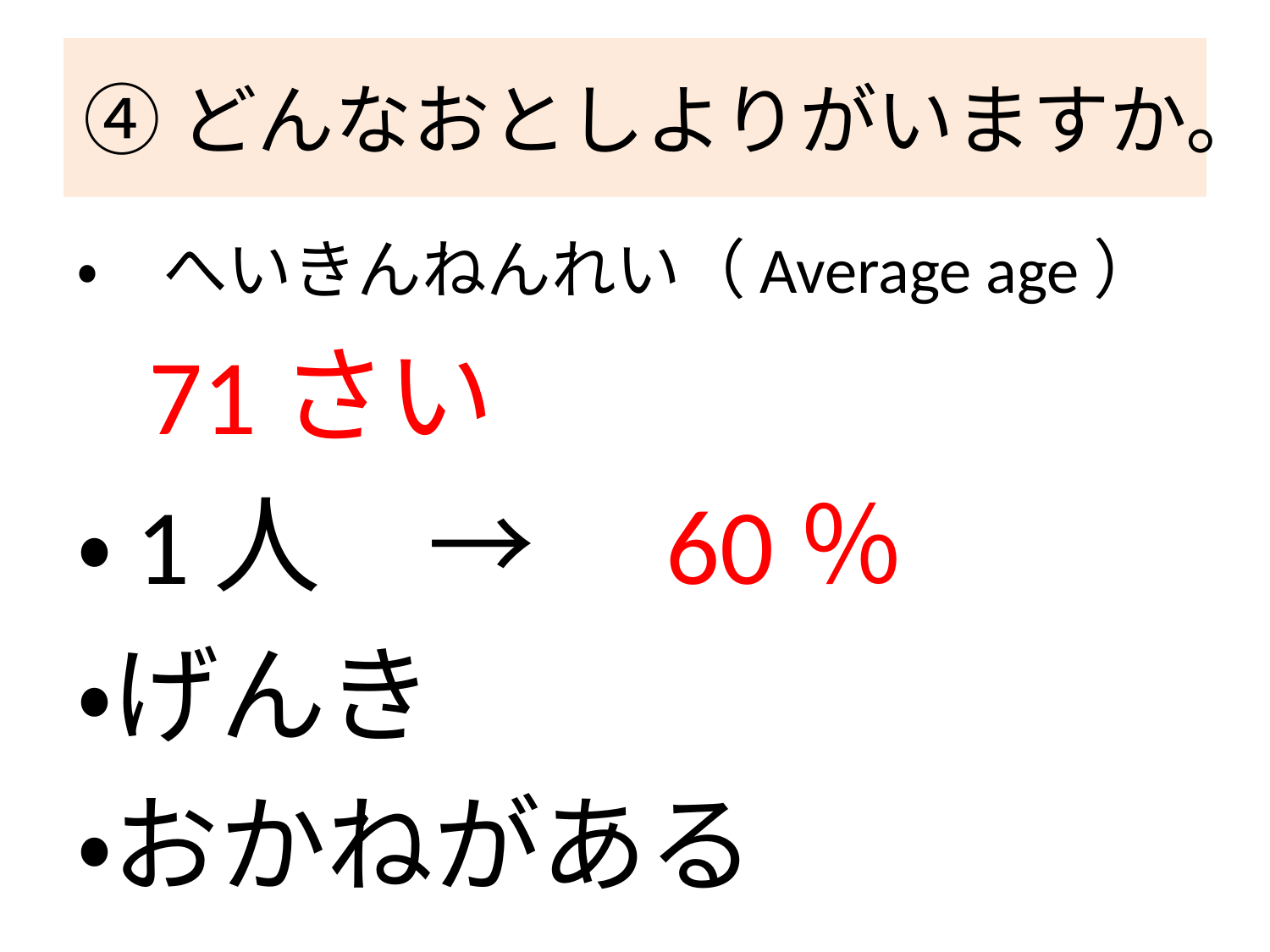

# ④どんなおとしよりがいますか。
・　へいきんねんれい（Average age）
   71さい
・1人　→　60％
・げんき
・おかねがある